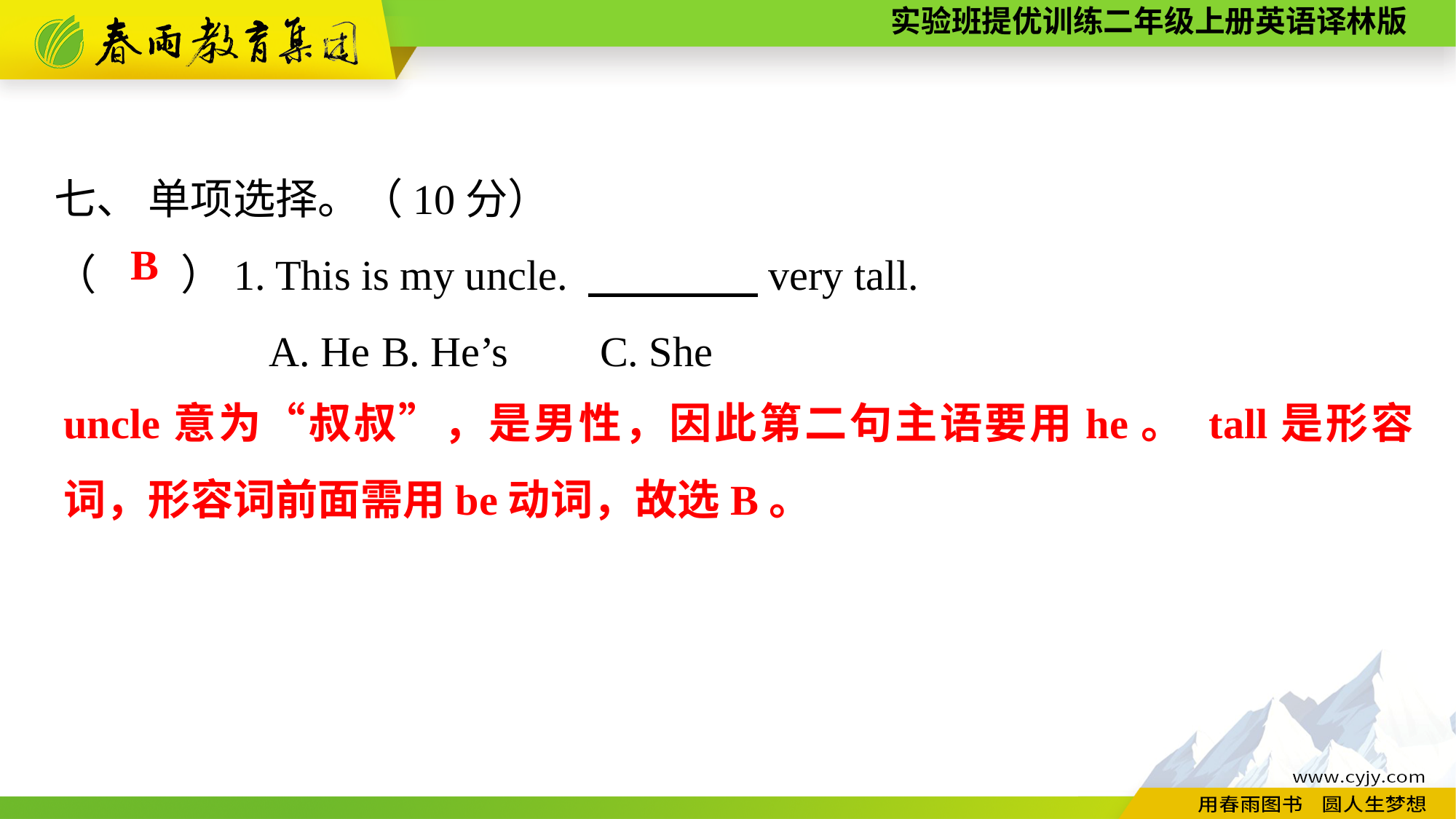

七、 单项选择。（10分）
（　　）1. This is my uncle. 　　　　very tall.
A. He	B. He’s	C. She
B
uncle意为“叔叔”，是男性，因此第二句主语要用he。 tall是形容词，形容词前面需用be动词，故选B。